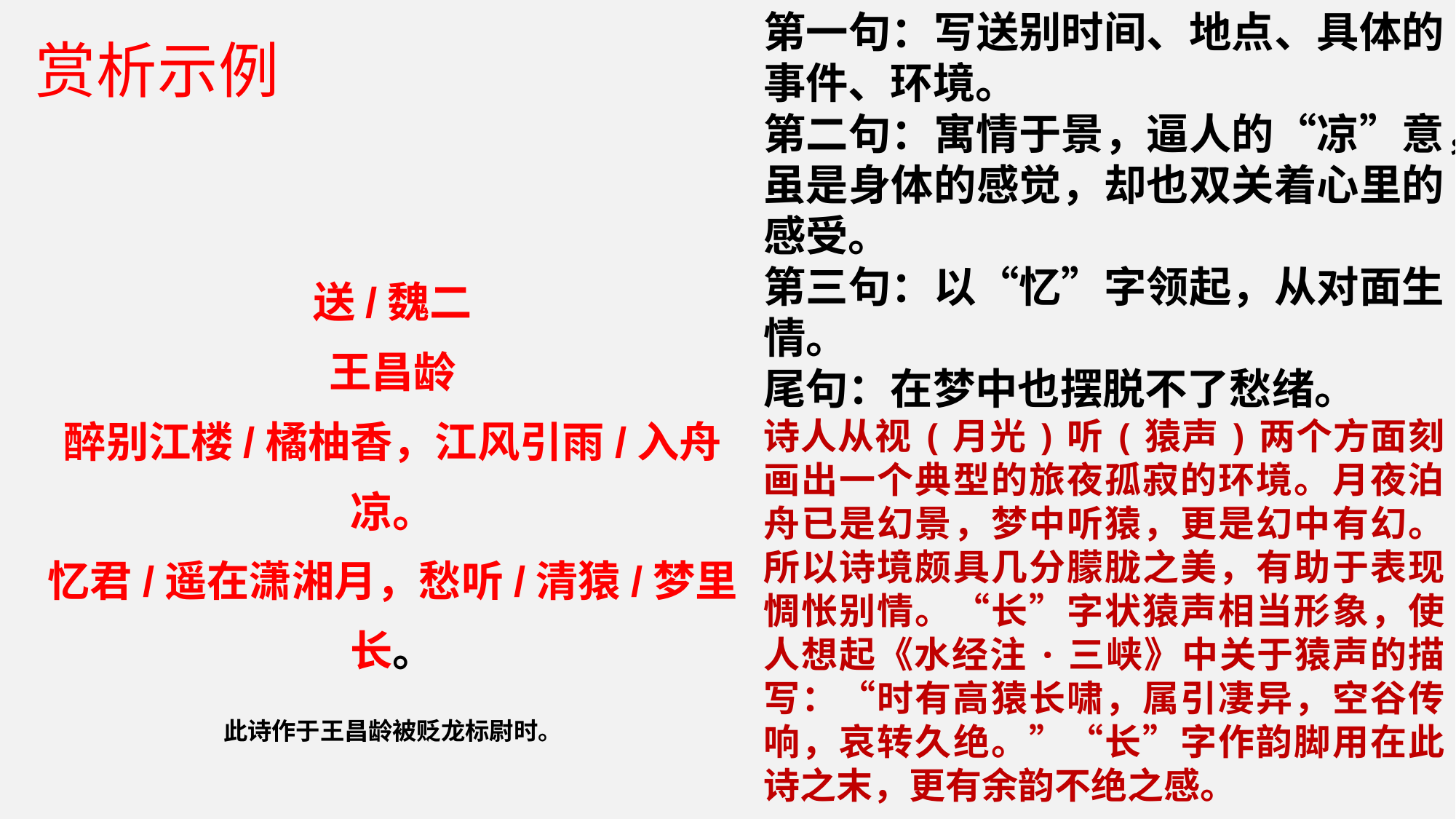

第一句：写送别时间、地点、具体的事件、环境。
第二句：寓情于景，逼人的“凉”意，虽是身体的感觉，却也双关着心里的感受。
第三句：以“忆”字领起，从对面生情。
尾句：在梦中也摆脱不了愁绪。
诗人从视(月光)听(猿声)两个方面刻画出一个典型的旅夜孤寂的环境。月夜泊舟已是幻景，梦中听猿，更是幻中有幻。所以诗境颇具几分朦胧之美，有助于表现惆怅别情。“长”字状猿声相当形象，使人想起《水经注·三峡》中关于猿声的描写：“时有高猿长啸，属引凄异，空谷传响，哀转久绝。”“长”字作韵脚用在此诗之末，更有余韵不绝之感。
赏析示例

送/魏二
王昌龄
醉别江楼/橘柚香，江风引雨/入舟凉。
忆君/遥在潇湘月，愁听/清猿/梦里长。
此诗作于王昌龄被贬龙标尉时。